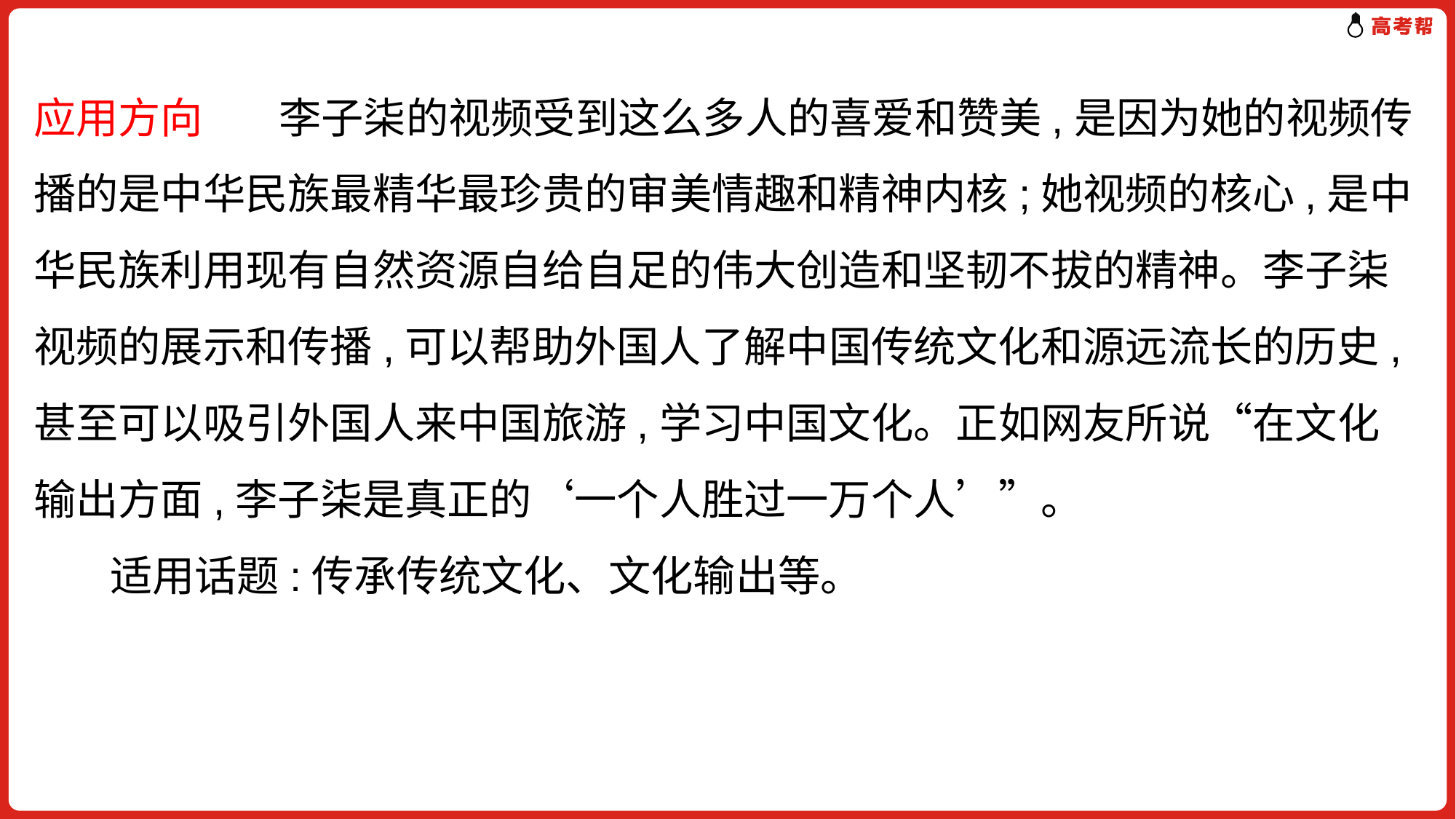

应用方向        李子柒的视频受到这么多人的喜爱和赞美,是因为她的视频传播的是中华民族最精华最珍贵的审美情趣和精神内核;她视频的核心,是中华民族利用现有自然资源自给自足的伟大创造和坚韧不拔的精神。李子柒视频的展示和传播,可以帮助外国人了解中国传统文化和源远流长的历史,甚至可以吸引外国人来中国旅游,学习中国文化。正如网友所说“在文化输出方面,李子柒是真正的‘一个人胜过一万个人’”。
       适用话题:传承传统文化、文化输出等。